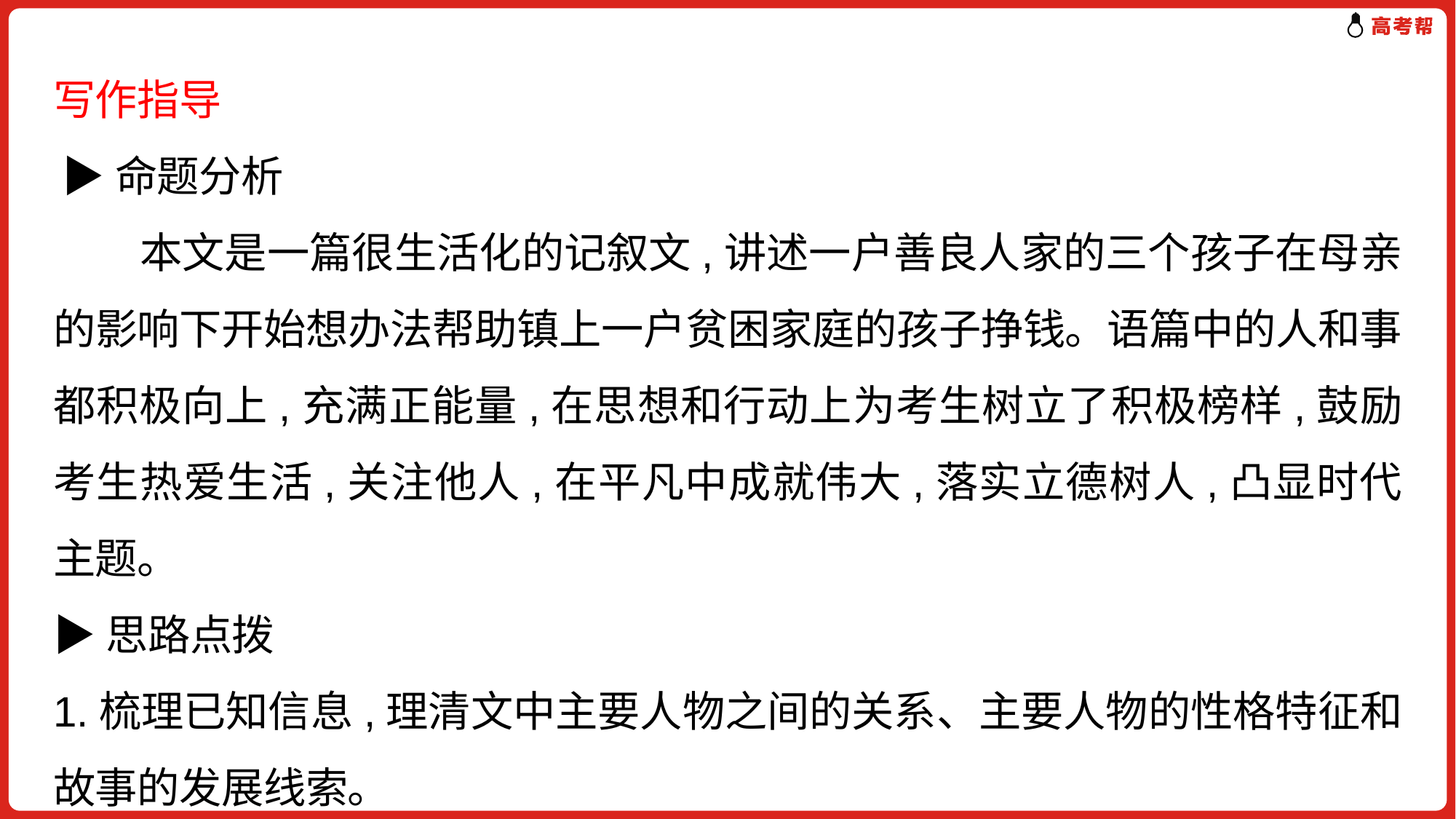

写作指导
 ▶命题分析
        本文是一篇很生活化的记叙文,讲述一户善良人家的三个孩子在母亲的影响下开始想办法帮助镇上一户贫困家庭的孩子挣钱。语篇中的人和事都积极向上,充满正能量,在思想和行动上为考生树立了积极榜样,鼓励考生热爱生活,关注他人,在平凡中成就伟大,落实立德树人,凸显时代主题。
▶思路点拨
1.梳理已知信息,理清文中主要人物之间的关系、主要人物的性格特征和故事的发展线索。